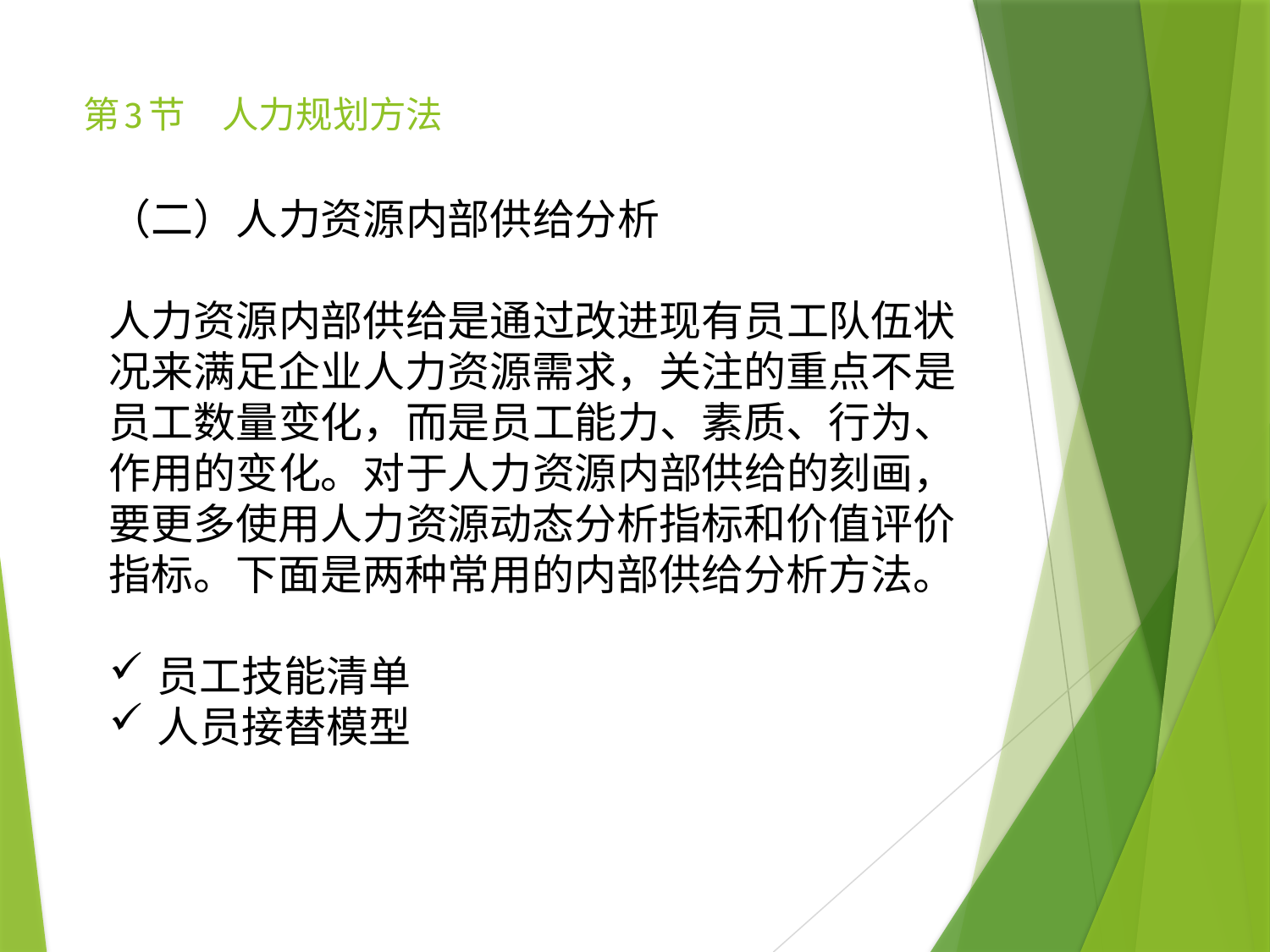

# 第3节　人力规划方法
（二）人力资源内部供给分析

人力资源内部供给是通过改进现有员工队伍状况来满足企业人力资源需求，关注的重点不是员工数量变化，而是员工能力、素质、行为、作用的变化。对于人力资源内部供给的刻画，要更多使用人力资源动态分析指标和价值评价指标。下面是两种常用的内部供给分析方法。

员工技能清单
人员接替模型